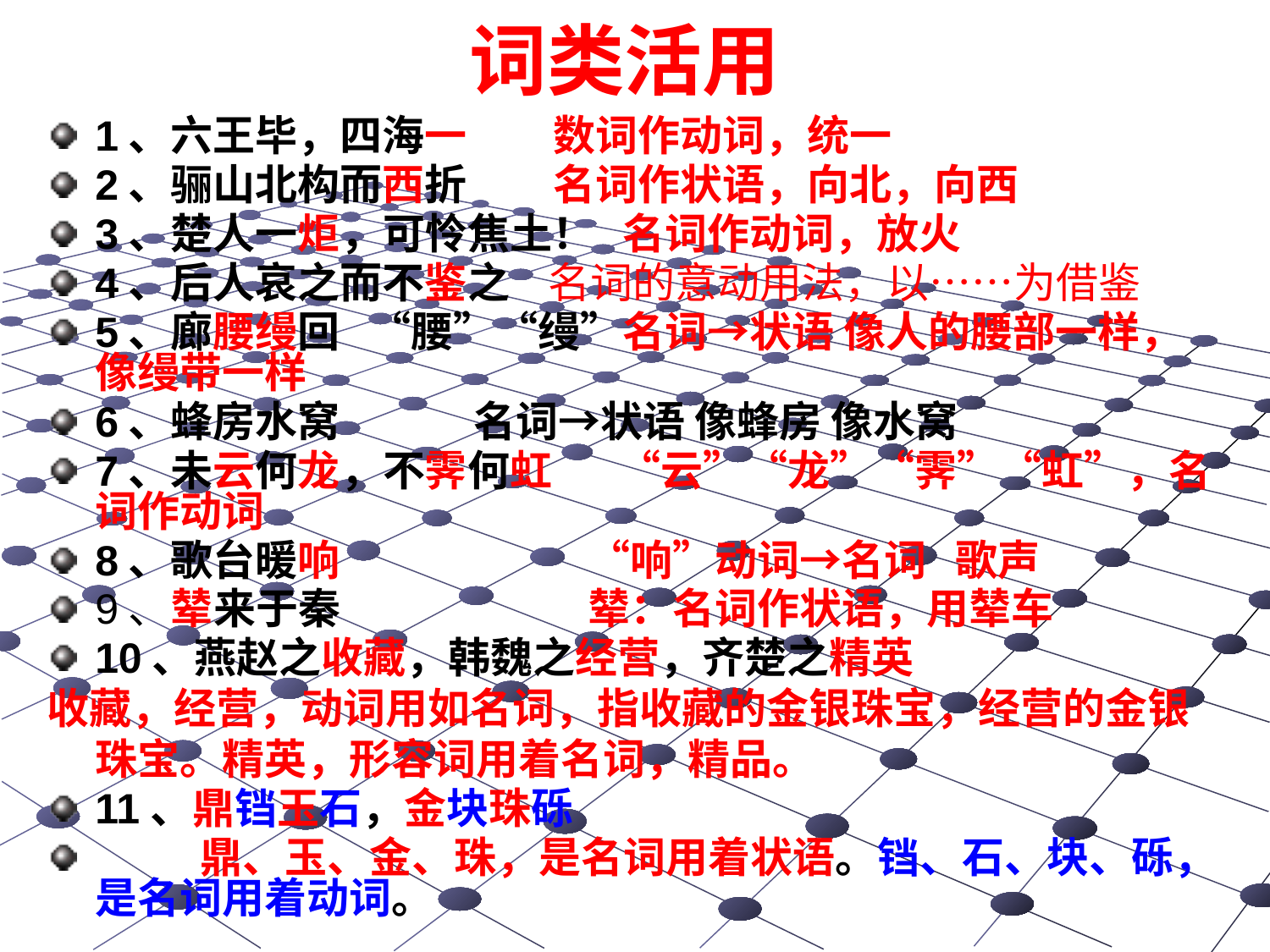

# 词类活用
1、六王毕，四海一         数词作动词，统一
2、骊山北构而西折         名词作状语，向北，向西
3、楚人一炬，可怜焦土！   名词作动词，放火
4、后人哀之而不鉴之    名词的意动用法，以……为借鉴
5、廊腰缦回   “腰”“缦”名词→状语 像人的腰部一样， 像缦带一样
6、蜂房水窝              名词→状语 像蜂房 像水窝
7、未云何龙，不霁何虹       “云”“龙”“霁”“虹”，名词作动词
8、歌台暖响                          “响”动词→名词   歌声
9、辇来于秦                          辇：名词作状语，用辇车
10、燕赵之收藏，韩魏之经营，齐楚之精英
收藏，经营，动词用如名词，指收藏的金银珠宝，经营的金银珠宝。精英，形容词用着名词，精品。
11、鼎铛玉石，金块珠砾
          鼎、玉、金、珠，是名词用着状语。铛、石、块、砾，是名词用着动词。